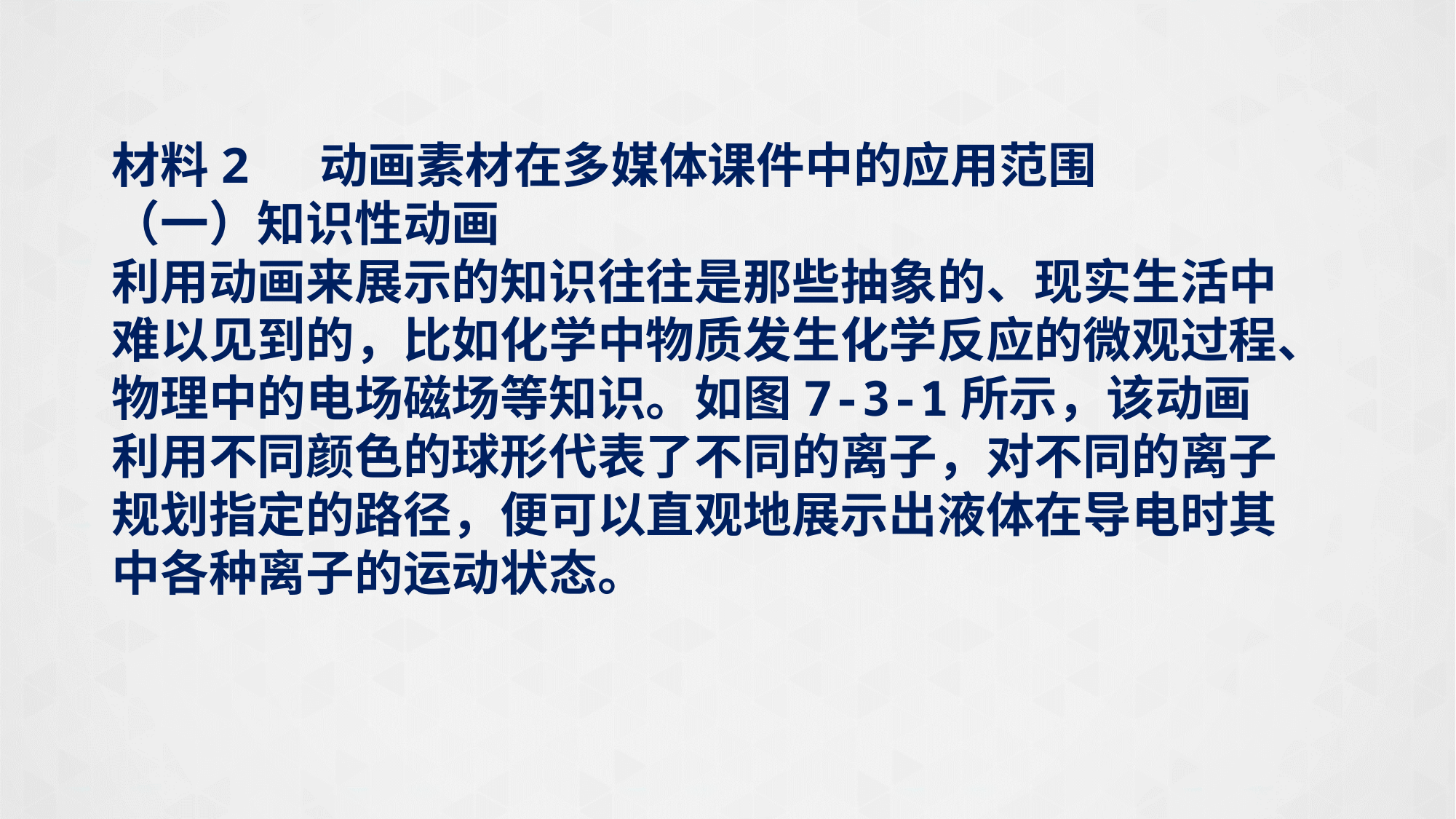

材料2  动画素材在多媒体课件中的应用范围
（一）知识性动画
利用动画来展示的知识往往是那些抽象的、现实生活中难以见到的，比如化学中物质发生化学反应的微观过程、物理中的电场磁场等知识。如图7-3-1所示，该动画利用不同颜色的球形代表了不同的离子，对不同的离子规划指定的路径，便可以直观地展示出液体在导电时其中各种离子的运动状态。